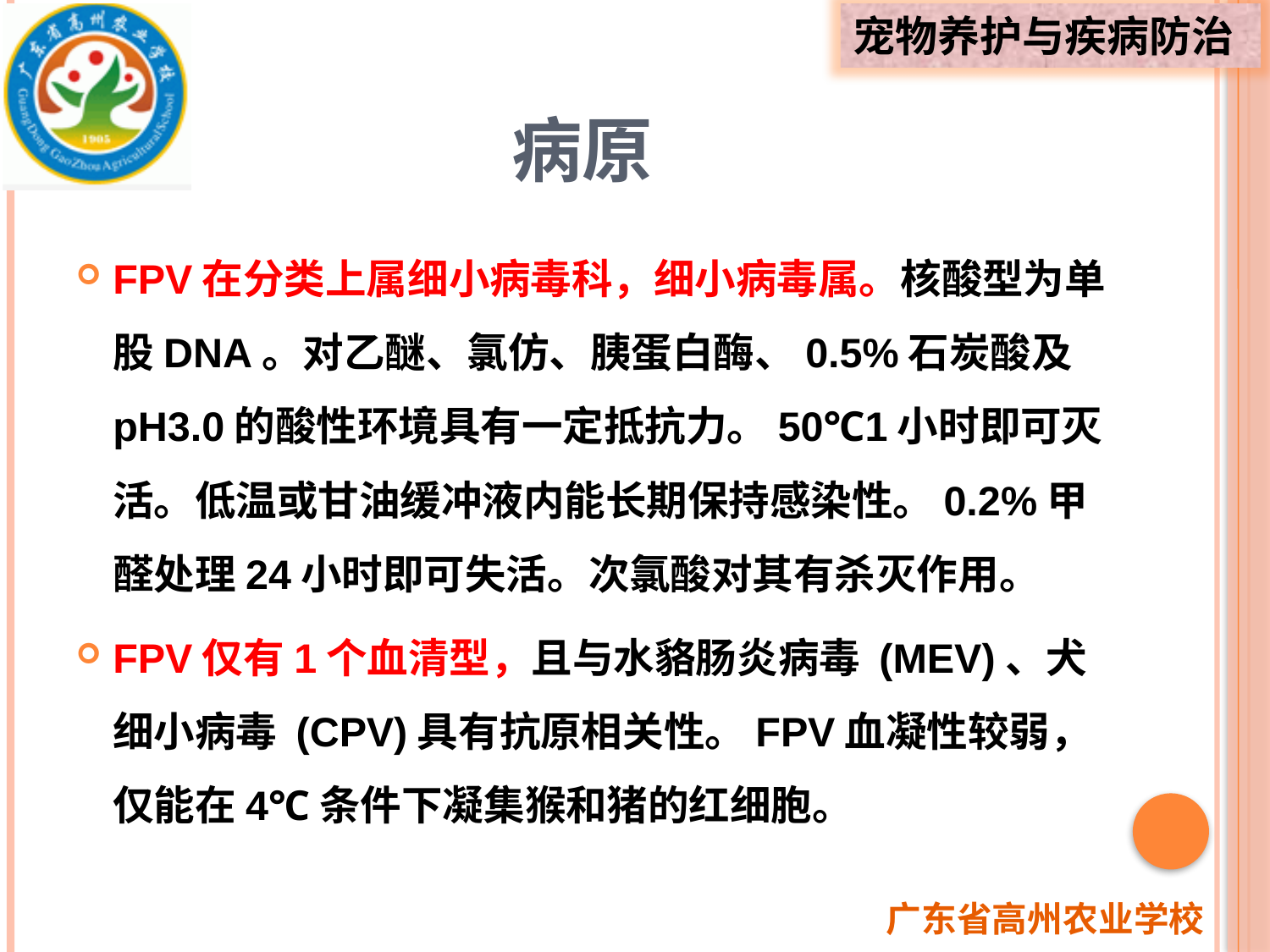

# 病原
FPV在分类上属细小病毒科，细小病毒属。核酸型为单股DNA。对乙醚、氯仿、胰蛋白酶、0.5%石炭酸及pH3.0的酸性环境具有一定抵抗力。50℃1小时即可灭活。低温或甘油缓冲液内能长期保持感染性。0.2%甲醛处理24小时即可失活。次氯酸对其有杀灭作用。
FPV仅有1个血清型，且与水貉肠炎病毒 (MEV)、犬细小病毒 (CPV)具有抗原相关性。FPV血凝性较弱，仅能在4℃条件下凝集猴和猪的红细胞。